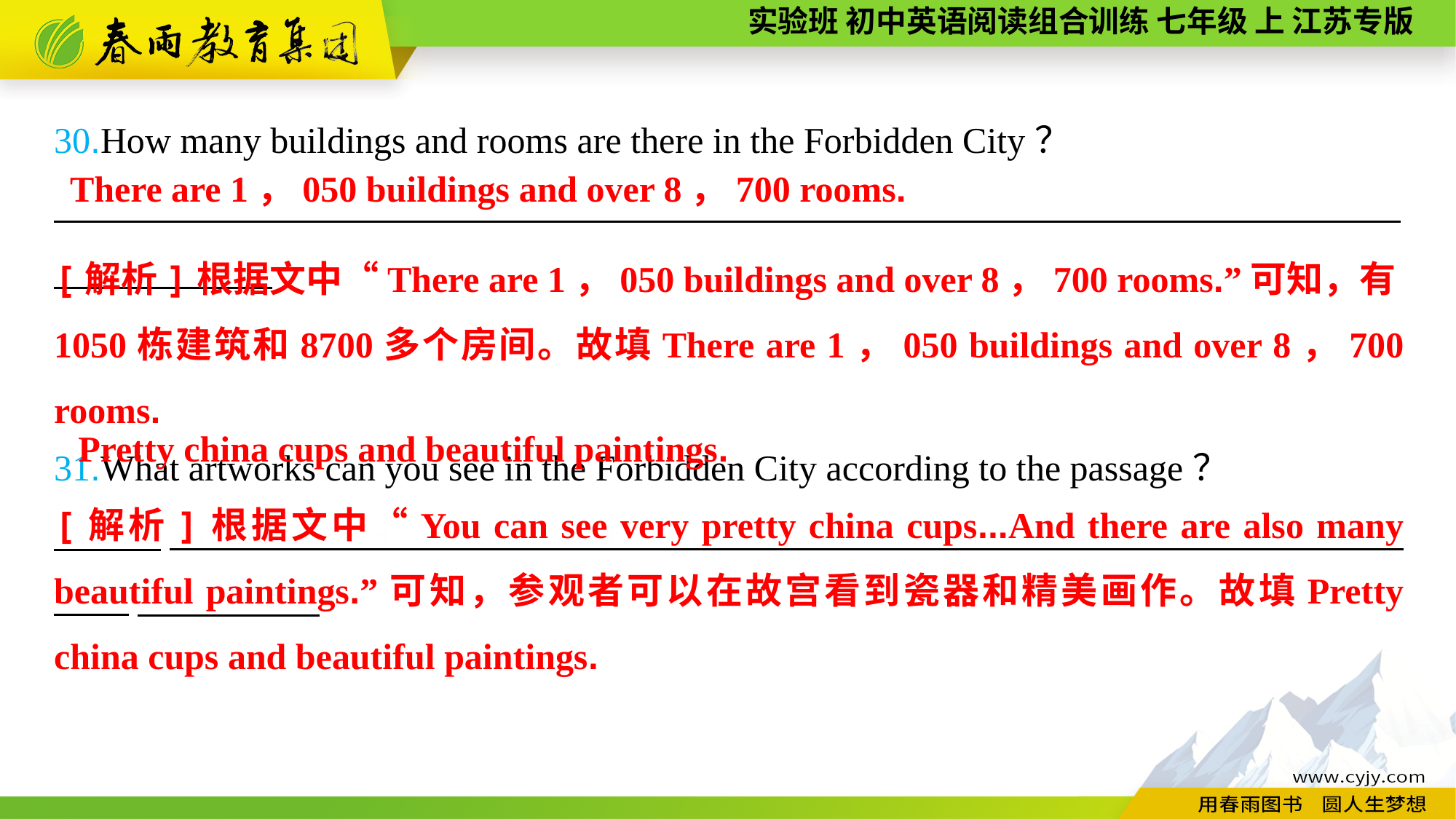

30.How many buildings and rooms are there in the Forbidden City？
__________________________________________________________________________

31.What artworks can you see in the Forbidden City according to the passage？
　+++++++++++++++++++++++++++++++++++++++++++++++++++++++++++++___
There are 1，050 buildings and over 8，700 rooms.
[解析]根据文中“There are 1，050 buildings and over 8，700 rooms.”可知，有1050栋建筑和8700多个房间。故填There are 1，050 buildings and over 8，700 rooms.
Pretty china cups and beautiful paintings.
[解析]根据文中“You can see very pretty china cups...And there are also many beautiful paintings.”可知，参观者可以在故宫看到瓷器和精美画作。故填Pretty china cups and beautiful paintings.